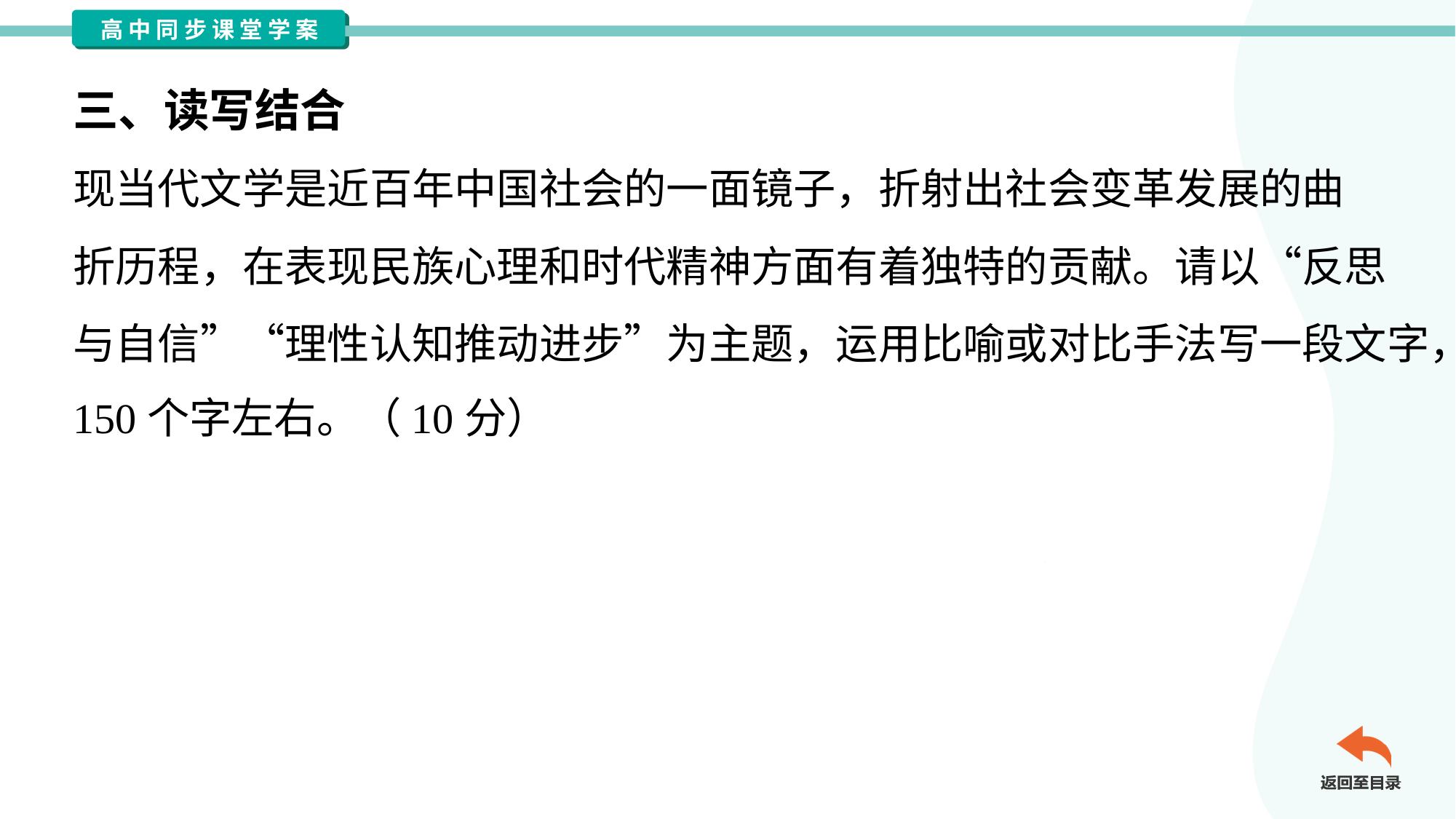

三、读写结合
现当代文学是近百年中国社会的一面镜子，折射出社会变革发展的曲
折历程，在表现民族心理和时代精神方面有着独特的贡献。请以“反思
与自信”“理性认知推动进步”为主题，运用比喻或对比手法写一段文字，
150个字左右。（10分）